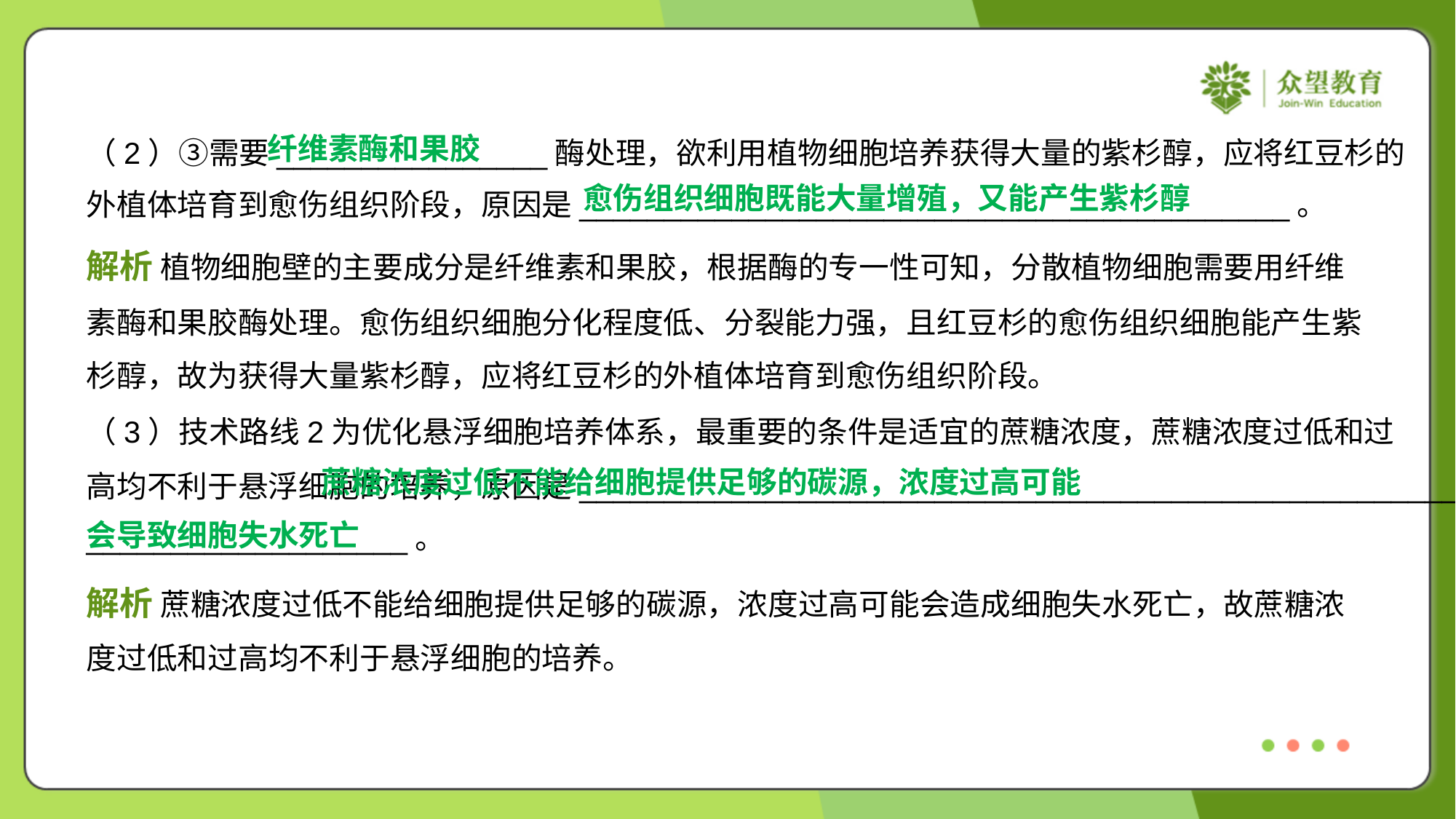

纤维素酶和果胶
（2）③需要________________酶处理，欲利用植物细胞培养获得大量的紫杉醇，应将红豆杉的
外植体培育到愈伤组织阶段，原因是__________________________________________。
愈伤组织细胞既能大量增殖，又能产生紫杉醇
解析 植物细胞壁的主要成分是纤维素和果胶，根据酶的专一性可知，分散植物细胞需要用纤维
素酶和果胶酶处理。愈伤组织细胞分化程度低、分裂能力强，且红豆杉的愈伤组织细胞能产生紫
杉醇，故为获得大量紫杉醇，应将红豆杉的外植体培育到愈伤组织阶段。
（3）技术路线2为优化悬浮细胞培养体系，最重要的条件是适宜的蔗糖浓度，蔗糖浓度过低和过
高均不利于悬浮细胞的培养，原因是____________________________________________________
___________________。
                                 蔗糖浓度过低不能给细胞提供足够的碳源，浓度过高可能
会导致细胞失水死亡
解析 蔗糖浓度过低不能给细胞提供足够的碳源，浓度过高可能会造成细胞失水死亡，故蔗糖浓
度过低和过高均不利于悬浮细胞的培养。